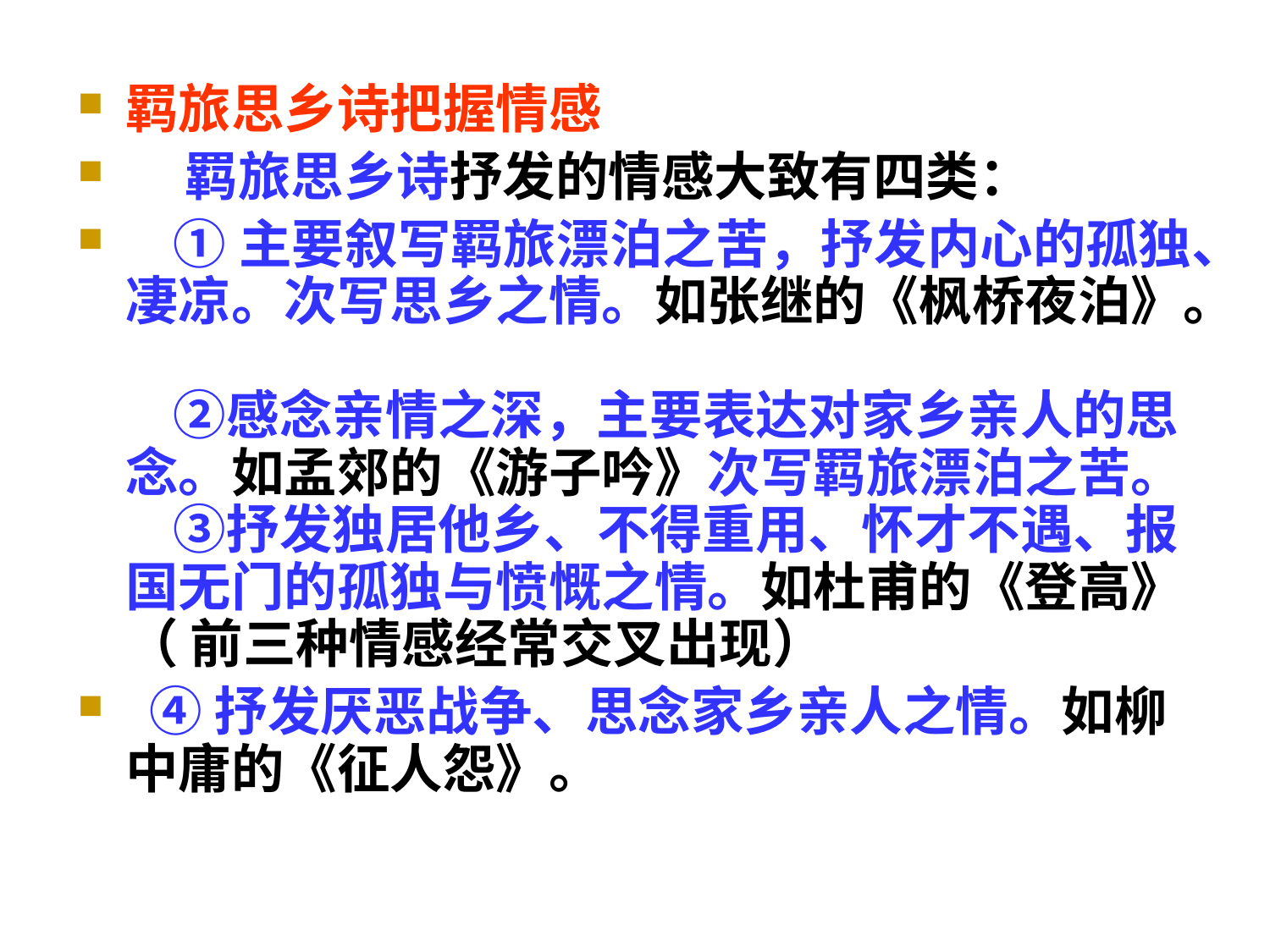

羁旅思乡诗把握情感
    羁旅思乡诗抒发的情感大致有四类：
    ①主要叙写羁旅漂泊之苦，抒发内心的孤独、凄凉。次写思乡之情。如张继的《枫桥夜泊》。
    ②感念亲情之深，主要表达对家乡亲人的思念。如孟郊的《游子吟》次写羁旅漂泊之苦。
    ③抒发独居他乡、不得重用、怀才不遇、报国无门的孤独与愤慨之情。如杜甫的《登高》（ 前三种情感经常交叉出现）
  ④抒发厌恶战争、思念家乡亲人之情。如柳中庸的《征人怨》。